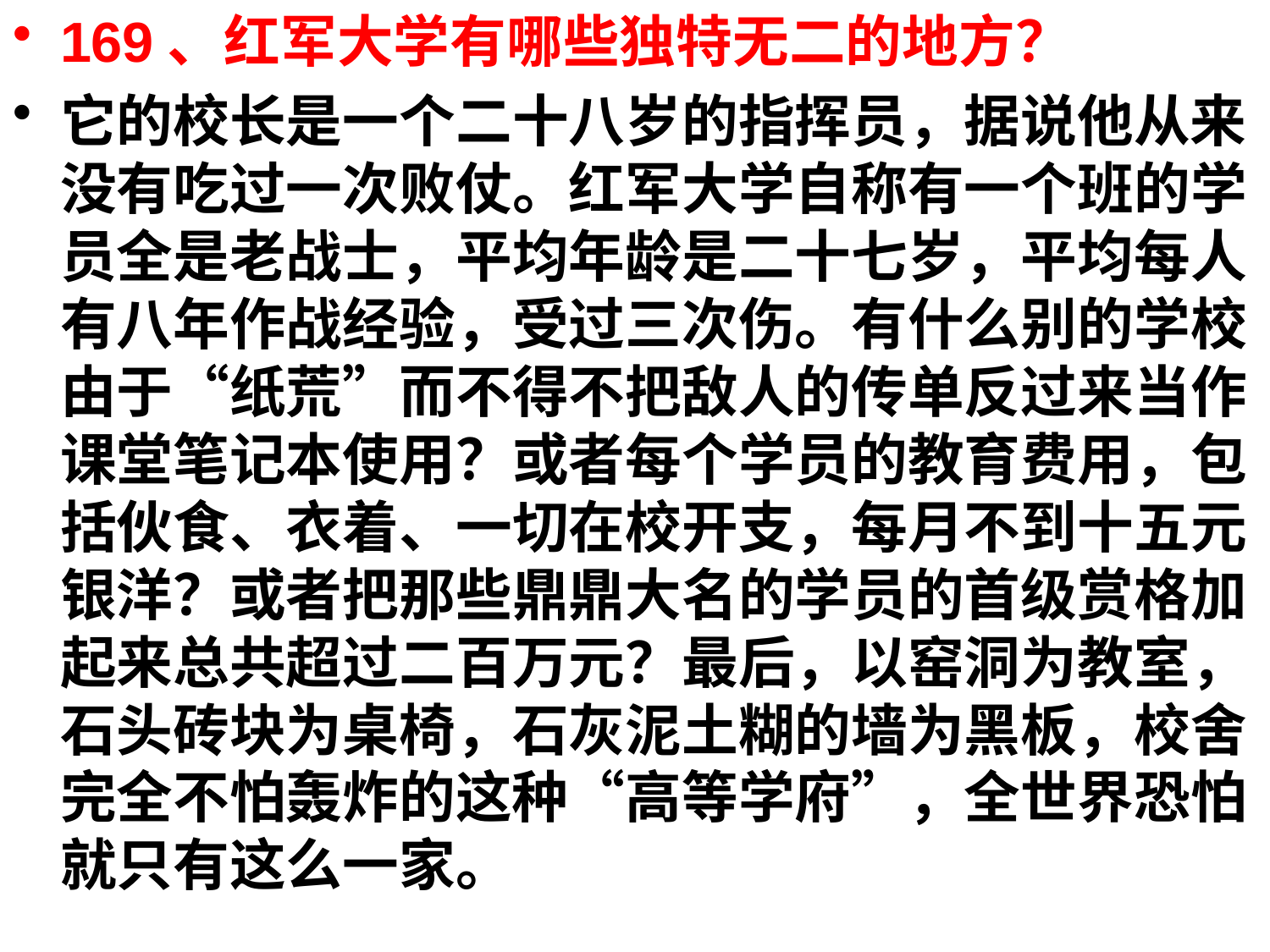

169、红军大学有哪些独特无二的地方？
它的校长是一个二十八岁的指挥员，据说他从来没有吃过一次败仗。红军大学自称有一个班的学员全是老战士，平均年龄是二十七岁，平均每人有八年作战经验，受过三次伤。有什么别的学校由于“纸荒”而不得不把敌人的传单反过来当作课堂笔记本使用？或者每个学员的教育费用，包括伙食、衣着、一切在校开支，每月不到十五元银洋？或者把那些鼎鼎大名的学员的首级赏格加起来总共超过二百万元？最后，以窑洞为教室，石头砖块为桌椅，石灰泥土糊的墙为黑板，校舍完全不怕轰炸的这种“高等学府”，全世界恐怕就只有这么一家。
#